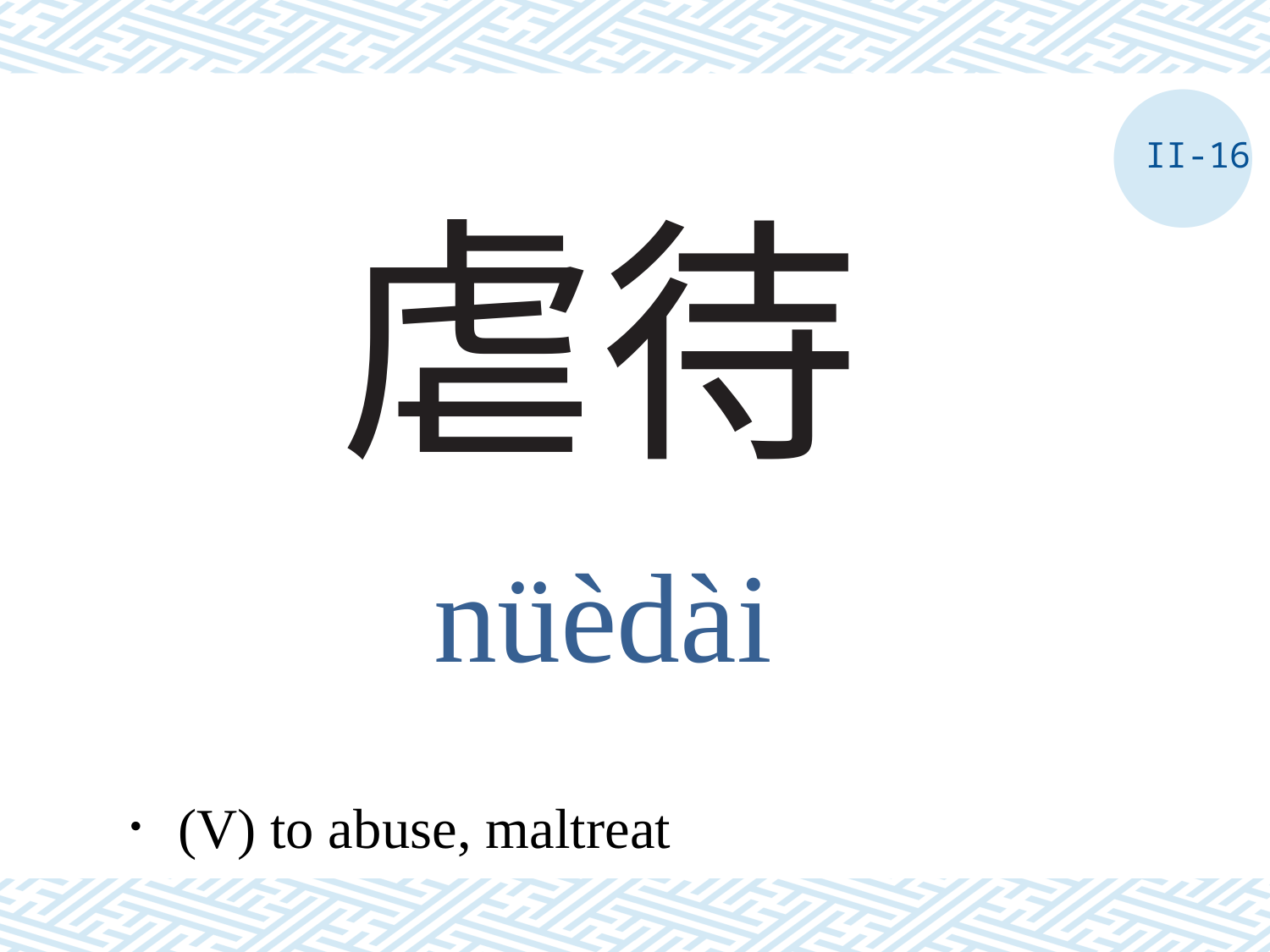

II-16

# 虐待
nüèdài
．(V) to abuse, maltreat